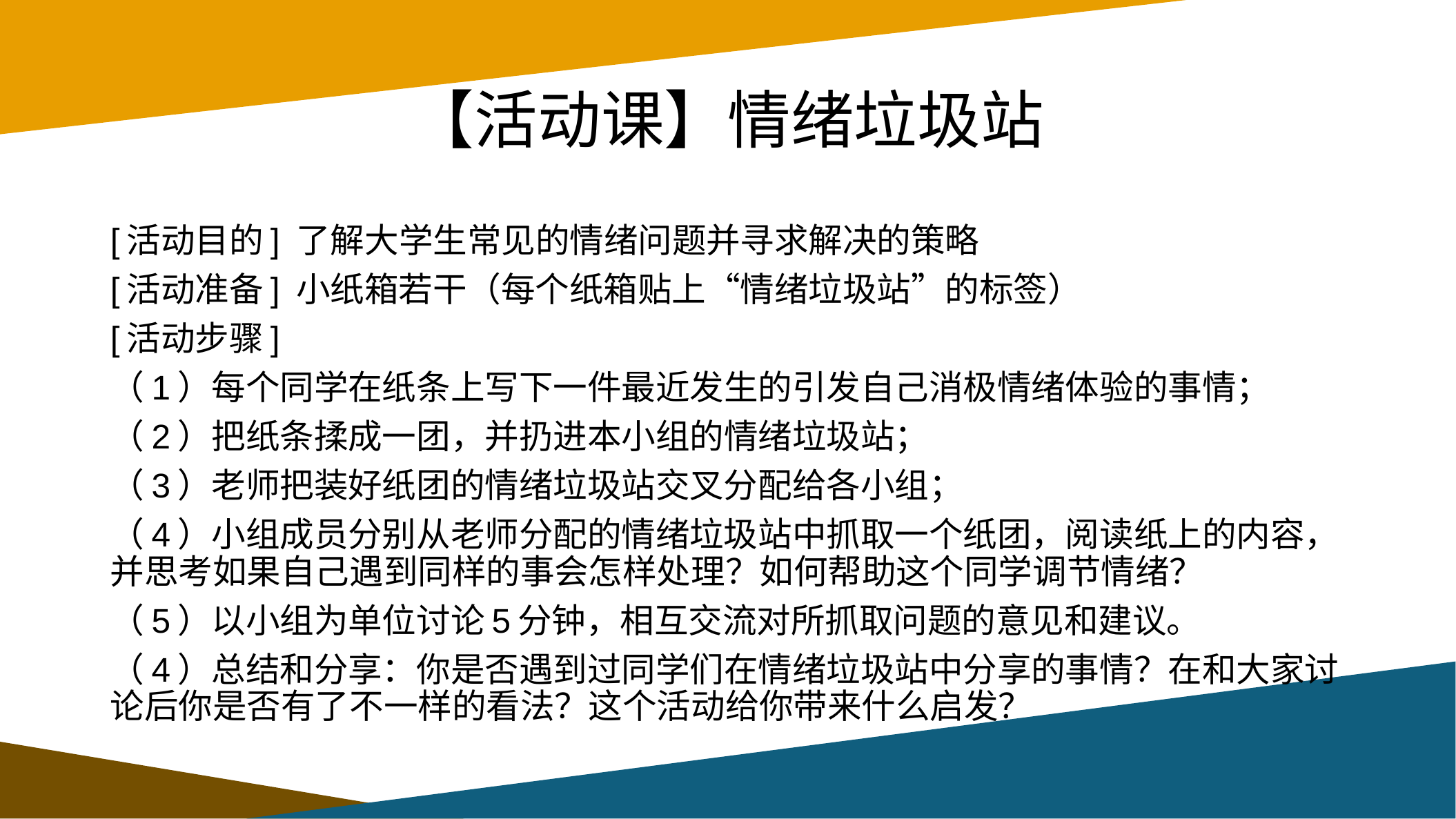

# 【活动课】情绪垃圾站
[活动目的] 了解大学生常见的情绪问题并寻求解决的策略
[活动准备] 小纸箱若干（每个纸箱贴上“情绪垃圾站”的标签）
[活动步骤]
（1）每个同学在纸条上写下一件最近发生的引发自己消极情绪体验的事情；
（2）把纸条揉成一团，并扔进本小组的情绪垃圾站；
（3）老师把装好纸团的情绪垃圾站交叉分配给各小组；
（4）小组成员分别从老师分配的情绪垃圾站中抓取一个纸团，阅读纸上的内容，并思考如果自己遇到同样的事会怎样处理？如何帮助这个同学调节情绪？
（5）以小组为单位讨论5分钟，相互交流对所抓取问题的意见和建议。
（4）总结和分享：你是否遇到过同学们在情绪垃圾站中分享的事情？在和大家讨论后你是否有了不一样的看法？这个活动给你带来什么启发？